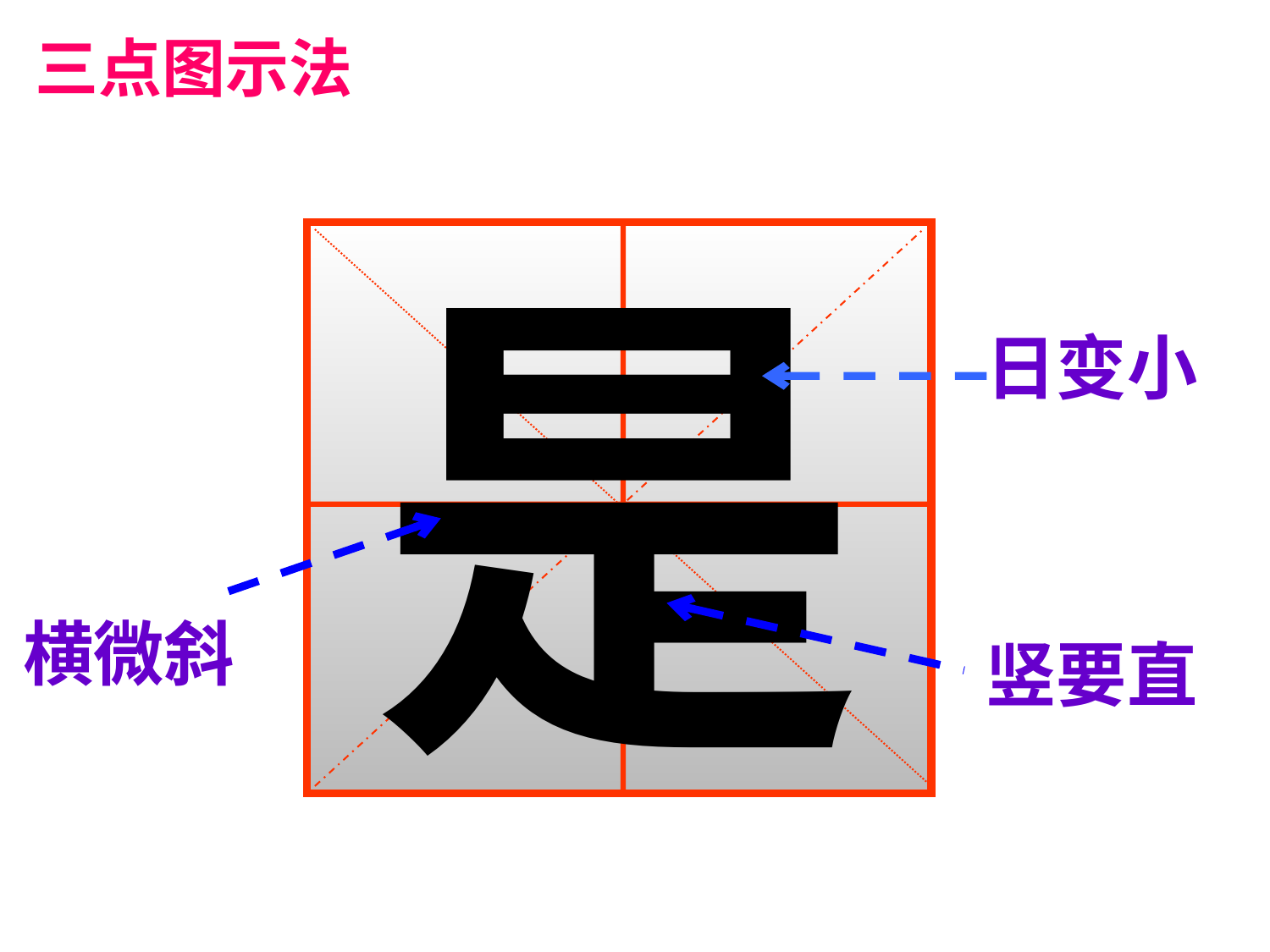

三点图示法
是

日变小

横微斜

竖要直
绿色圃小学教育网http://www.Lspjy.com   绿色圃中学资源网http://cz.Lspjy.com